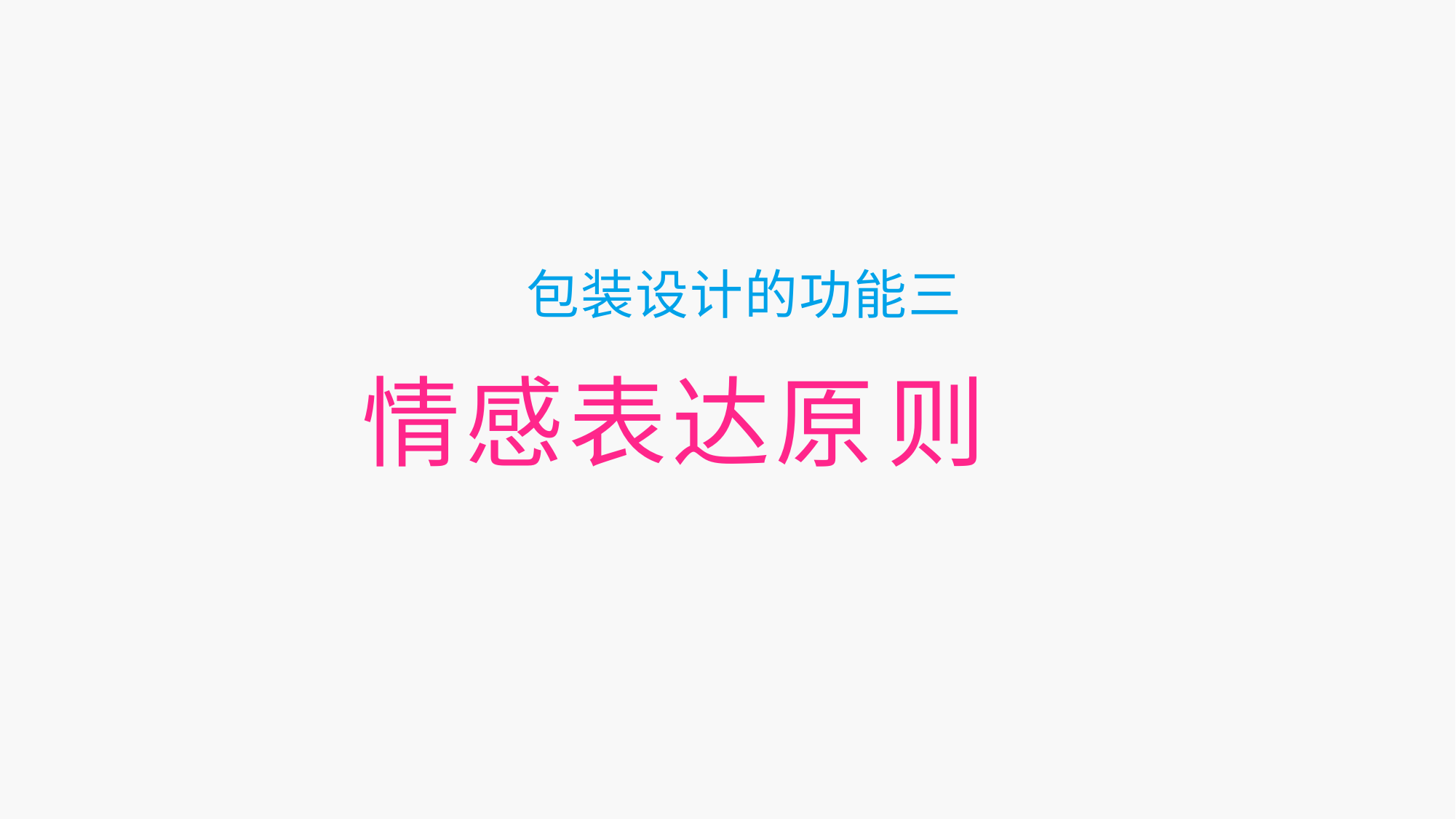

包装设计的功能三

情 感 表 达 原 则